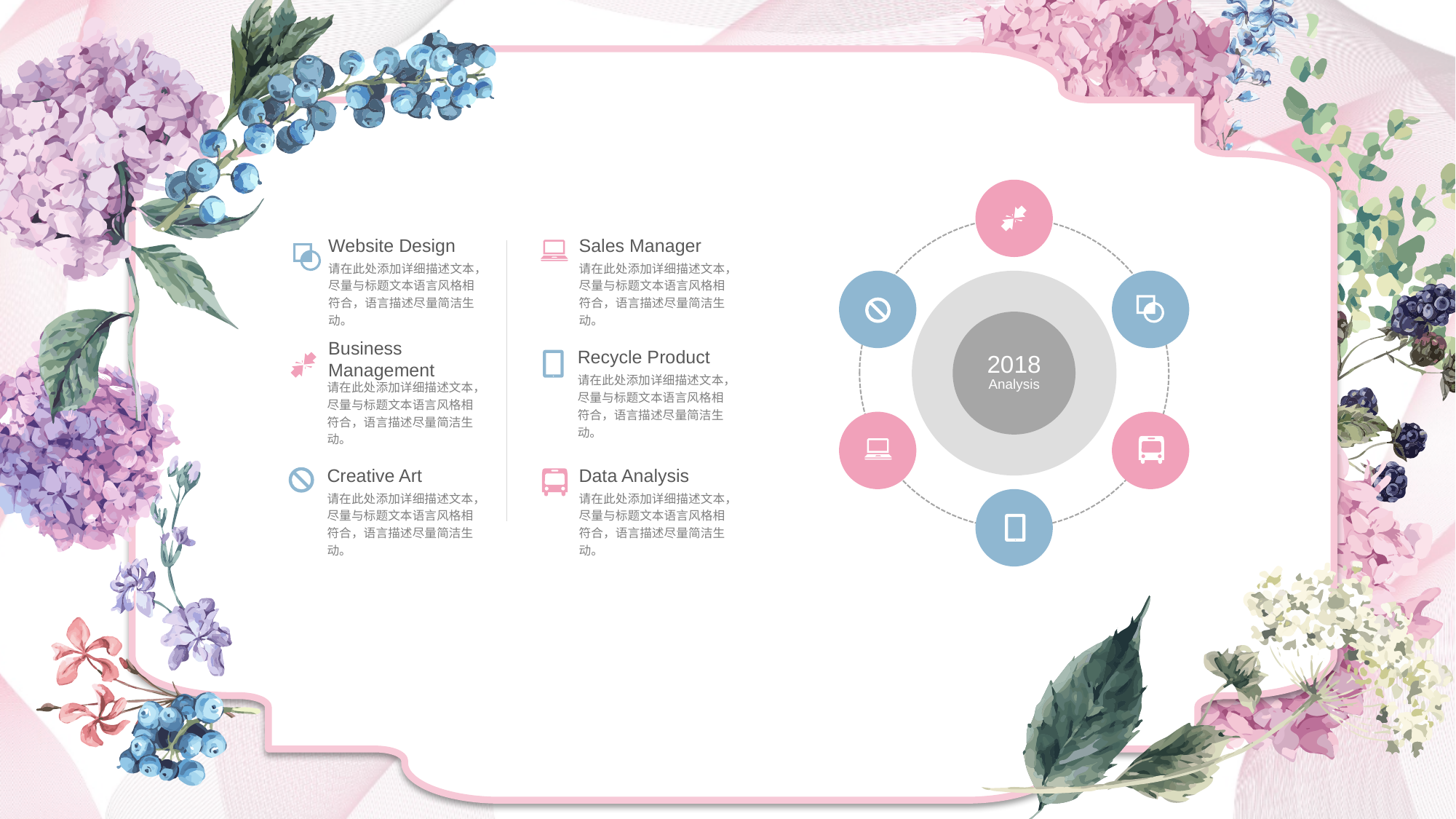

Website Design
请在此处添加详细描述文本，尽量与标题文本语言风格相符合，语言描述尽量简洁生动。
Sales Manager
请在此处添加详细描述文本，尽量与标题文本语言风格相符合，语言描述尽量简洁生动。

Business Management
请在此处添加详细描述文本，尽量与标题文本语言风格相符合，语言描述尽量简洁生动。
Recycle Product
请在此处添加详细描述文本，尽量与标题文本语言风格相符合，语言描述尽量简洁生动。
2018
Analysis

Creative Art
请在此处添加详细描述文本，尽量与标题文本语言风格相符合，语言描述尽量简洁生动。
Data Analysis
请在此处添加详细描述文本，尽量与标题文本语言风格相符合，语言描述尽量简洁生动。